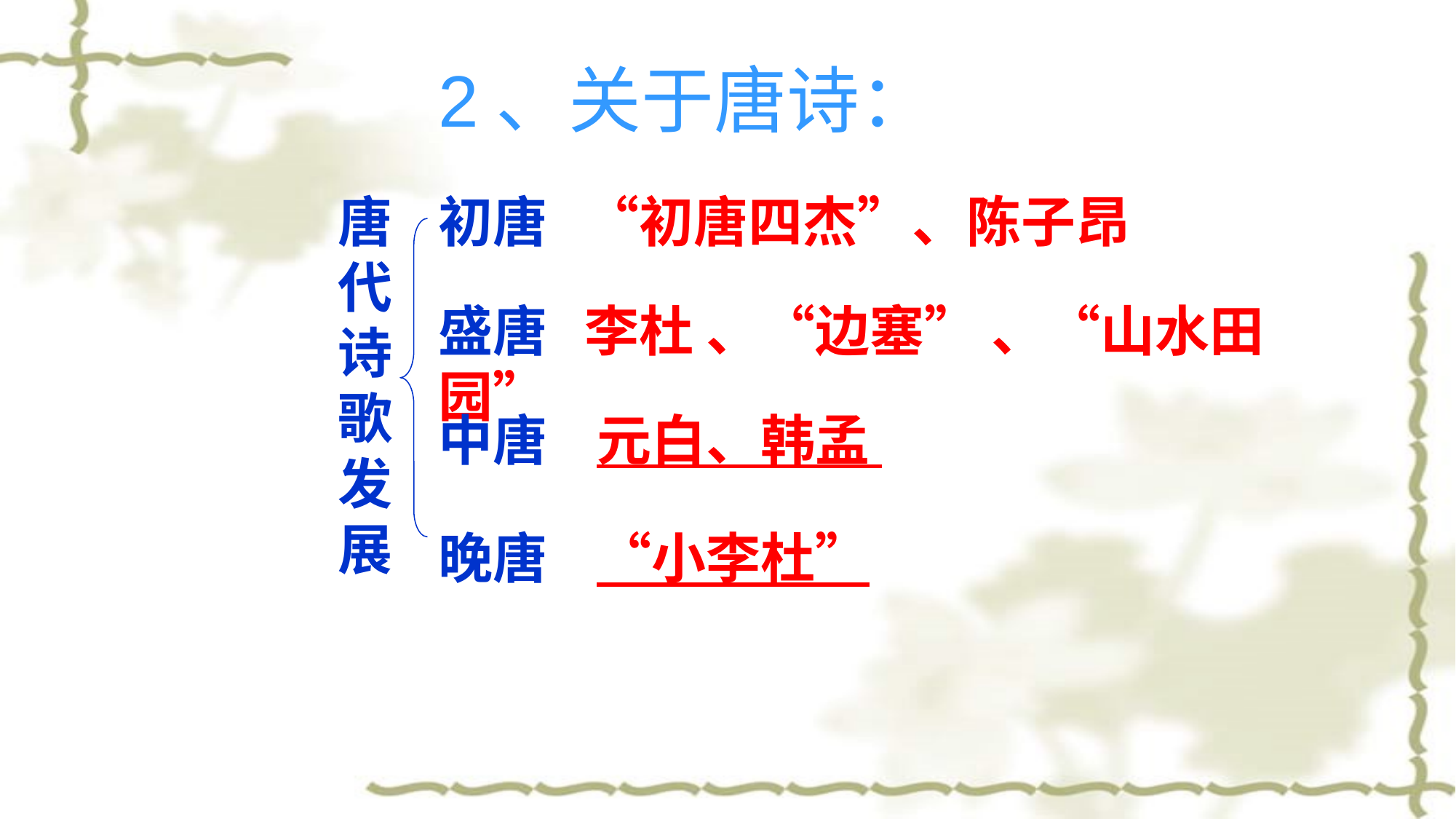

2、关于唐诗：
唐代诗歌发展
初唐   “初唐四杰”、陈子昂

盛唐   李杜 、“边塞” 、“山水田园”
中唐    元白、韩孟
晚唐    “小李杜”